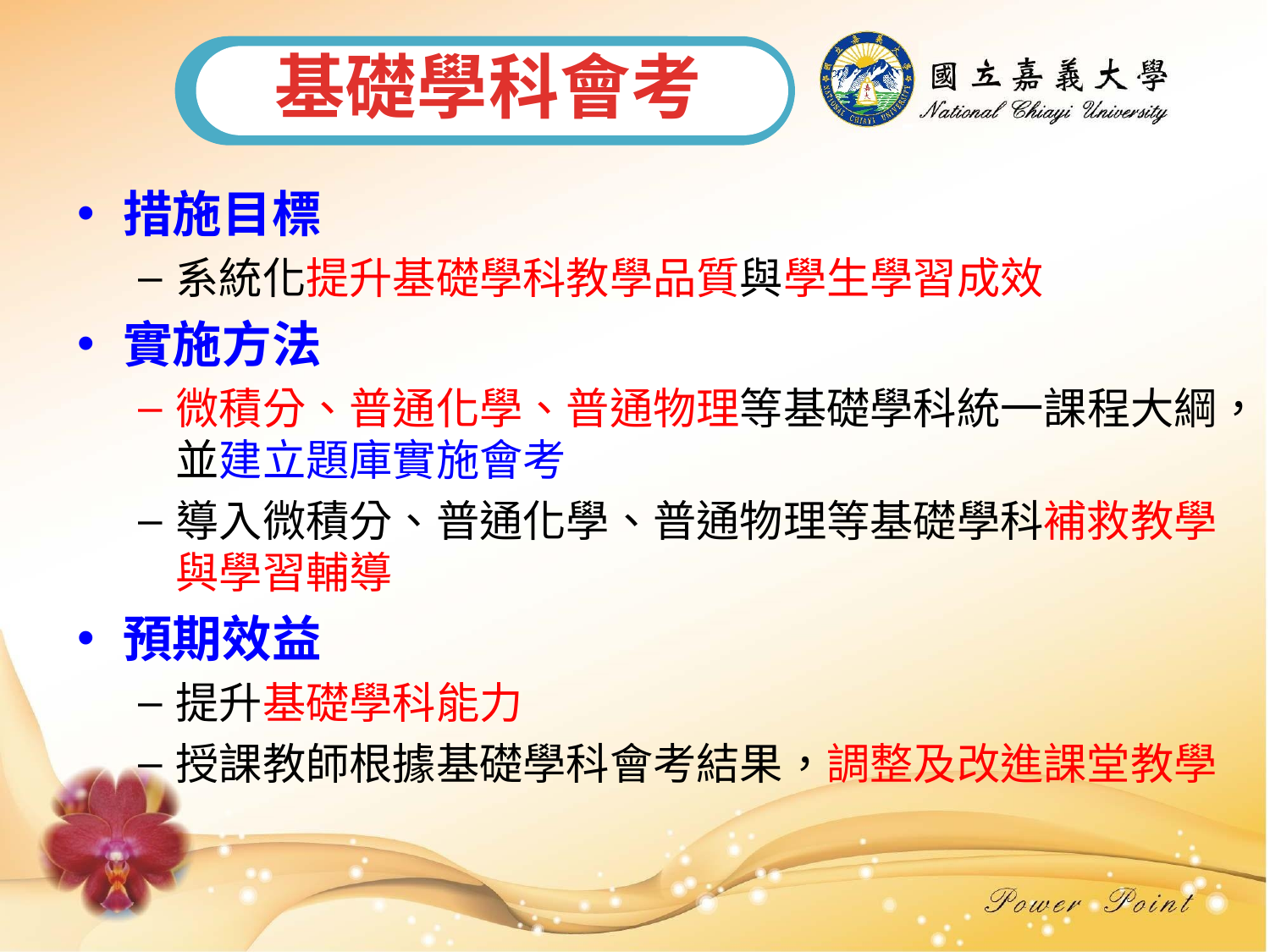

基礎學科會考

措施目標
系統化提升基礎學科教學品質與學生學習成效
實施方法
微積分、普通化學、普通物理等基礎學科統一課程大綱，並建立題庫實施會考
導入微積分、普通化學、普通物理等基礎學科補救教學與學習輔導
預期效益
提升基礎學科能力
授課教師根據基礎學科會考結果，調整及改進課堂教學